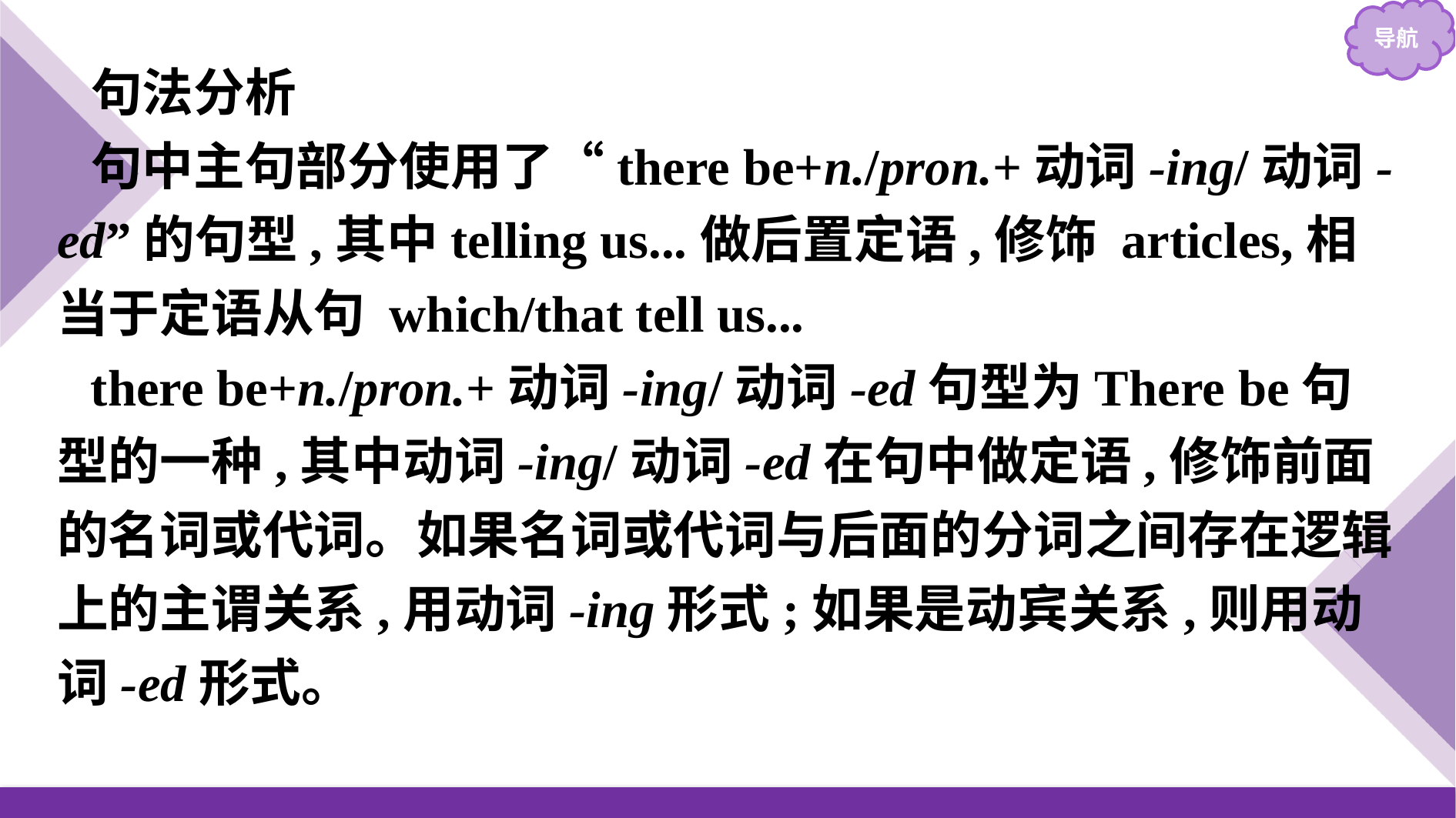

句法分析
句中主句部分使用了“there be+n./pron.+动词-ing/动词-ed”的句型,其中telling us...做后置定语,修饰 articles,相当于定语从句 which/that tell us...
there be+n./pron.+动词-ing/动词-ed句型为There be句型的一种,其中动词-ing/动词-ed在句中做定语,修饰前面的名词或代词。如果名词或代词与后面的分词之间存在逻辑上的主谓关系,用动词-ing形式;如果是动宾关系,则用动词-ed形式。